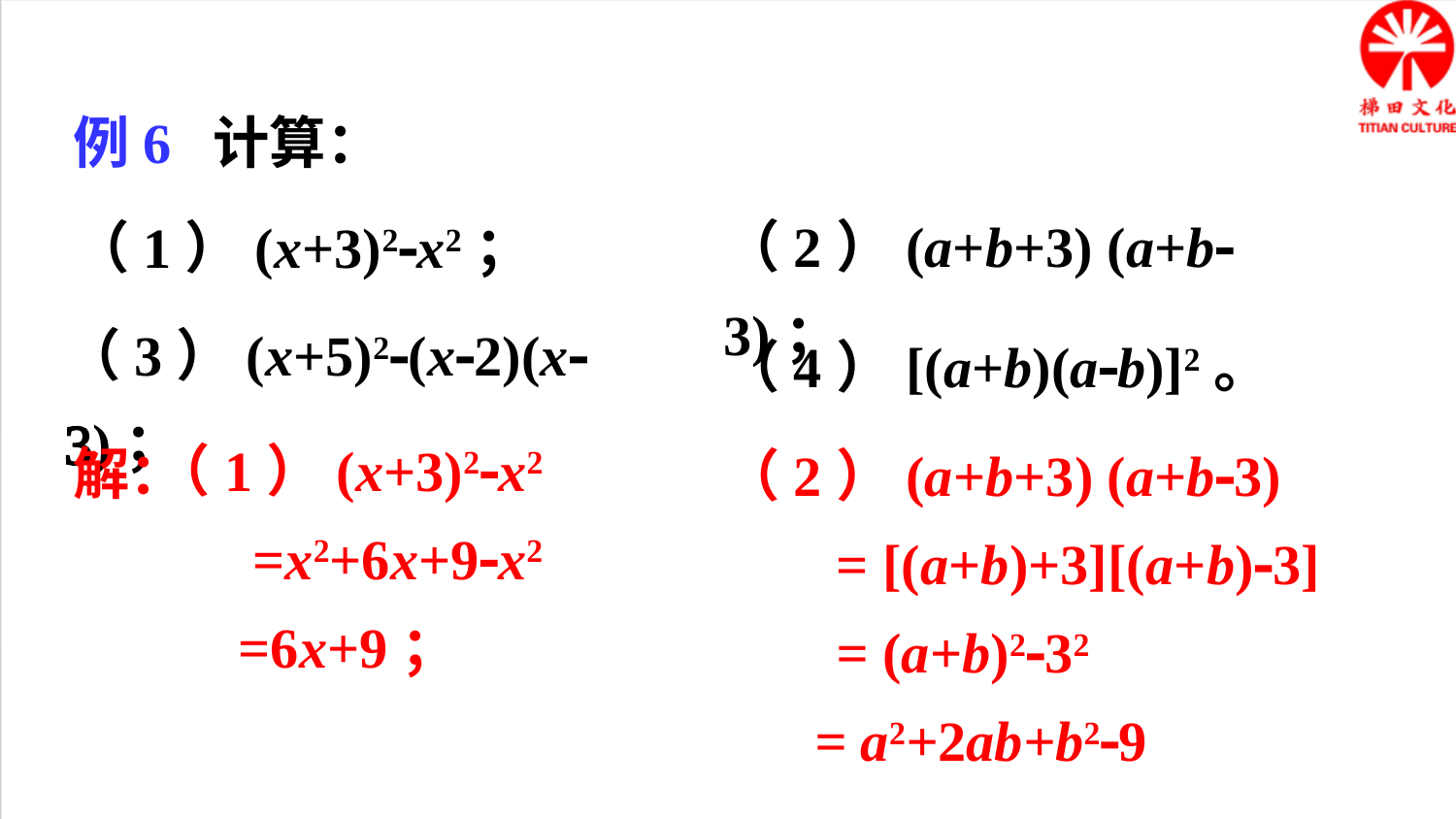

例6  计算：
（2）(a+b+3) (a+b−3)；
（1）(x+3)2−x2；
（3）(x+5)2−(x−2)(x−3)；
（4）[(a+b)(a−b)]2。
（1）(x+3)2−x2
       =x2+6x+9−x2
      =6x+9；
解：
（2）(a+b+3) (a+b−3)
        = [(a+b)+3][(a+b)−3]
        = (a+b)2−32
           = a2+2ab+b2−9